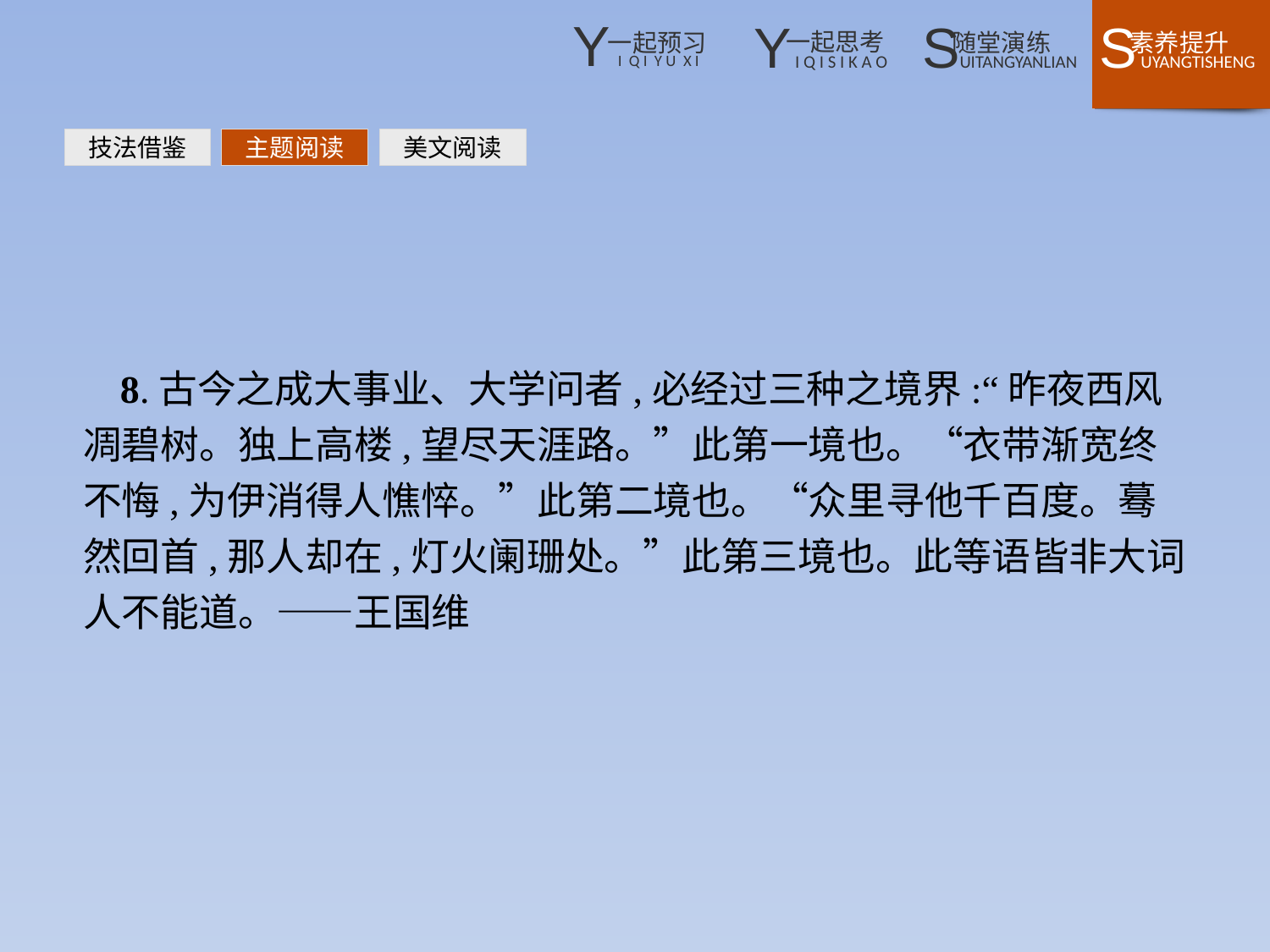

技法借鉴
主题阅读
美文阅读
8.古今之成大事业、大学问者,必经过三种之境界:“昨夜西风凋碧树。独上高楼,望尽天涯路。”此第一境也。“衣带渐宽终不悔,为伊消得人憔悴。”此第二境也。“众里寻他千百度。蓦然回首,那人却在,灯火阑珊处。”此第三境也。此等语皆非大词人不能道。——王国维